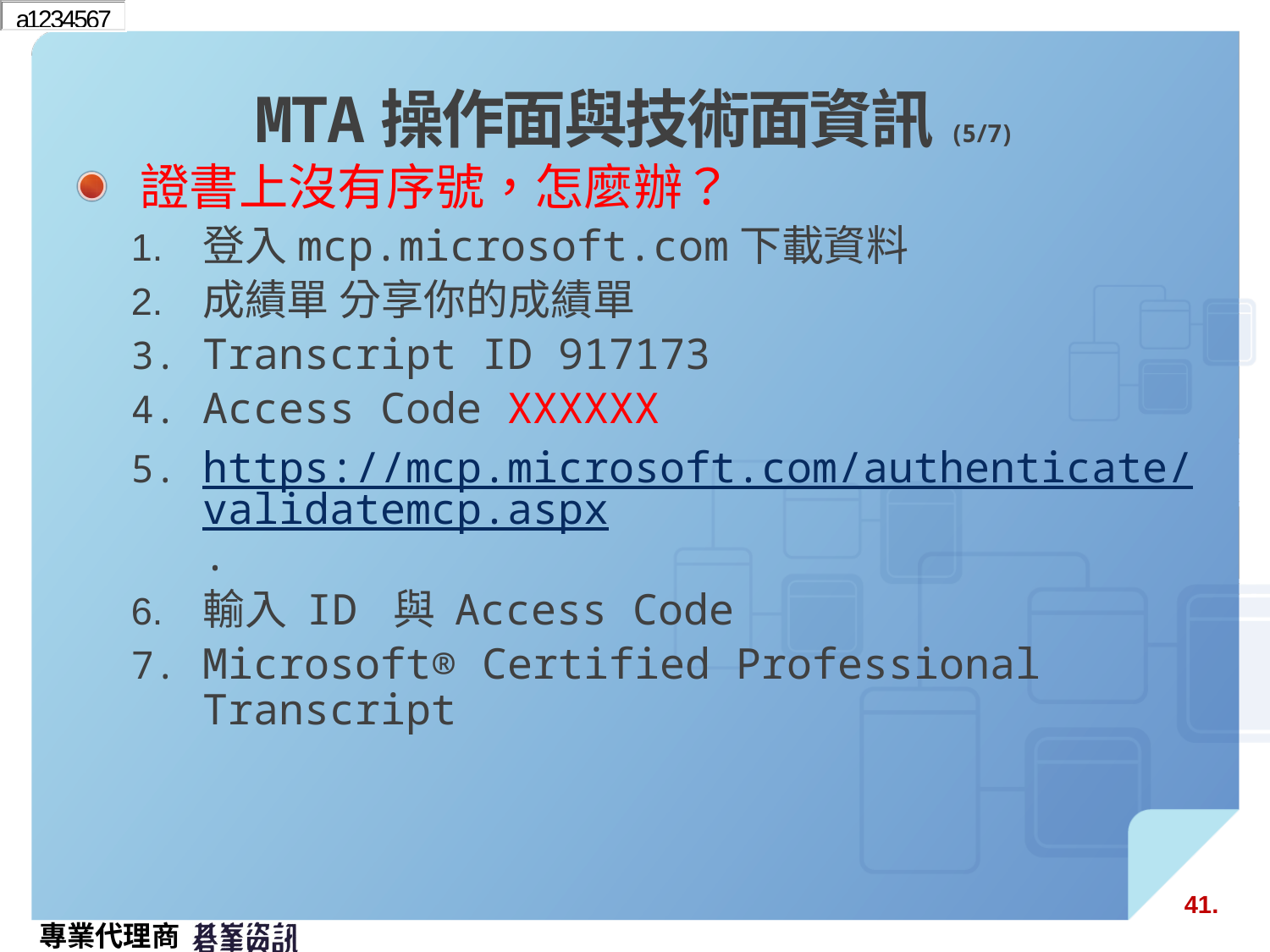

# MTA操作面與技術面資訊(5/7)
證書上沒有序號，怎麼辦？
登入mcp.microsoft.com下載資料
成績單 分享你的成績單
Transcript ID 917173
Access Code XXXXXX
https://mcp.microsoft.com/authenticate/validatemcp.aspx.
輸入 ID 與 Access Code
Microsoft® Certified Professional Transcript
41.